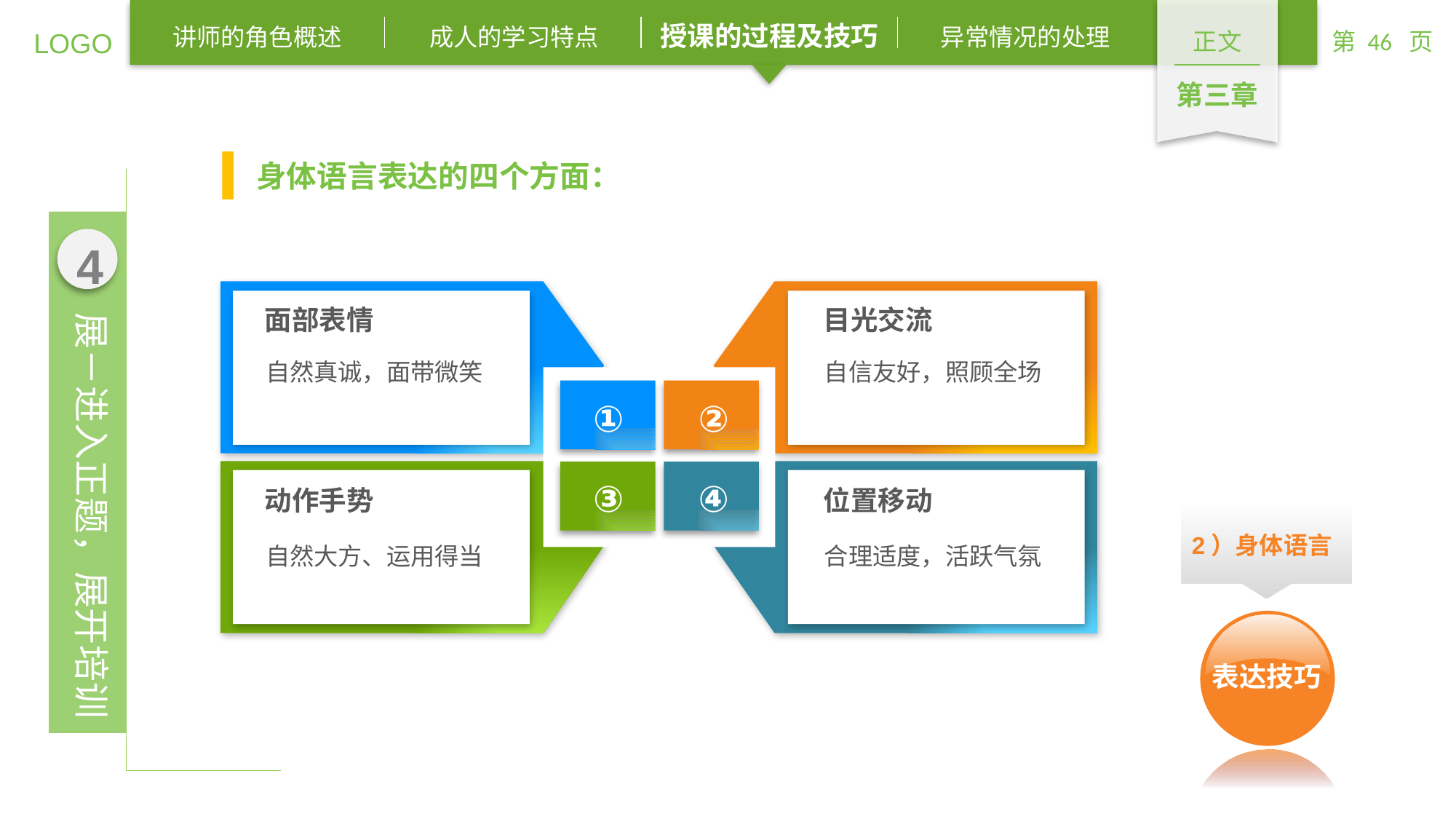

身体语言表达的四个方面：

面部表情
自然真诚，面带微笑

目光交流
自信友好，照顾全场

①
②

③
④

动作手势
自然大方、运用得当

位置移动
合理适度，活跃气氛
2）身体语言